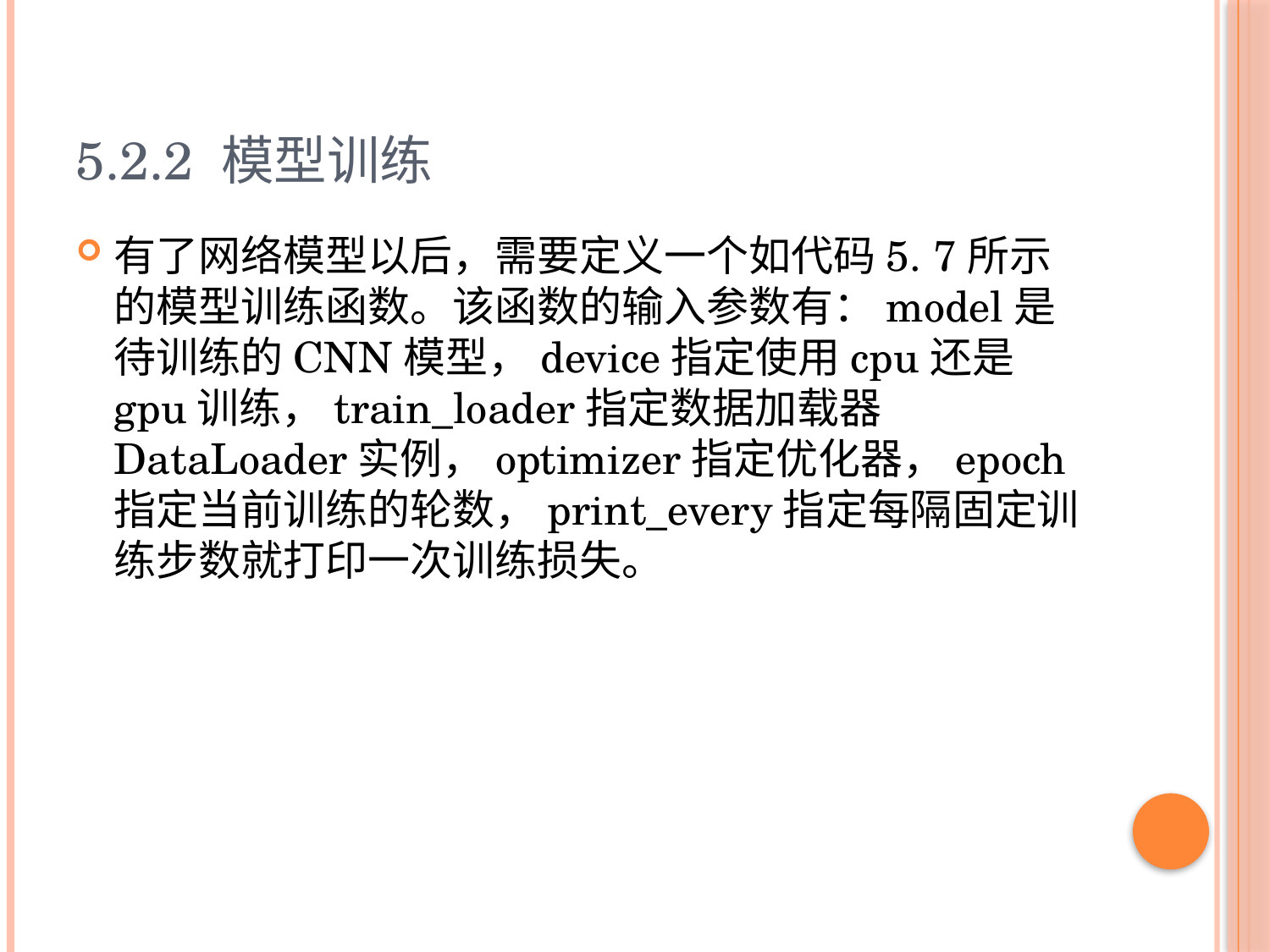

# 5.2.2 模型训练
有了网络模型以后，需要定义一个如代码5. 7所示的模型训练函数。该函数的输入参数有：model是待训练的CNN模型，device指定使用cpu还是gpu训练，train_loader指定数据加载器DataLoader实例，optimizer指定优化器，epoch指定当前训练的轮数，print_every指定每隔固定训练步数就打印一次训练损失。